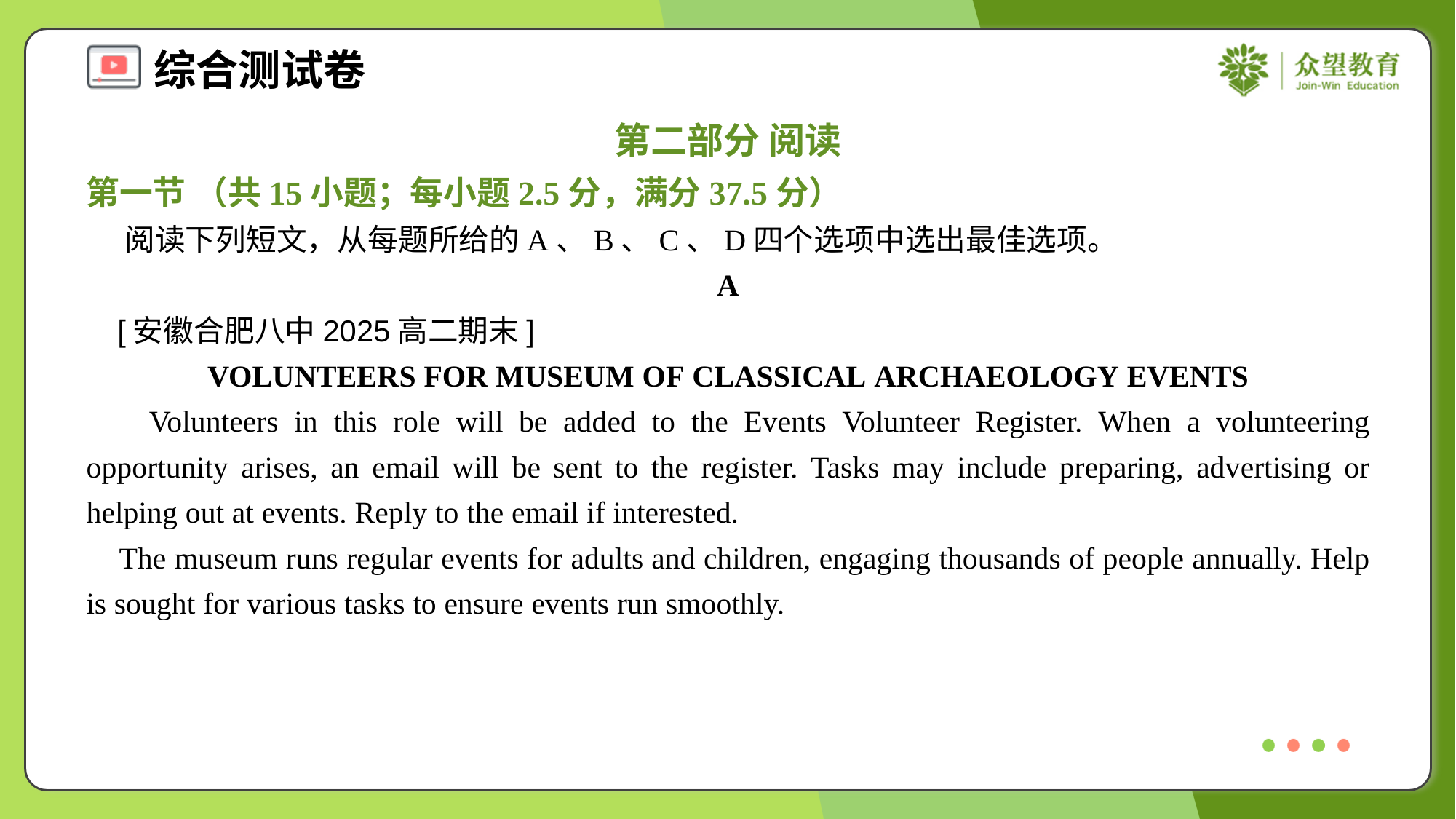

第二部分 阅读
第一节 （共15小题；每小题2.5分，满分37.5分）
    阅读下列短文，从每题所给的A、B、C、D四个选项中选出最佳选项。
A
    [安徽合肥八中2025高二期末]
VOLUNTEERS FOR MUSEUM OF CLASSICAL ARCHAEOLOGY EVENTS
    Volunteers in this role will be added to the Events Volunteer Register. When a volunteering opportunity arises, an email will be sent to the register. Tasks may include preparing, advertising or helping out at events. Reply to the email if interested.
    The museum runs regular events for adults and children, engaging thousands of people annually. Help is sought for various tasks to ensure events run smoothly.